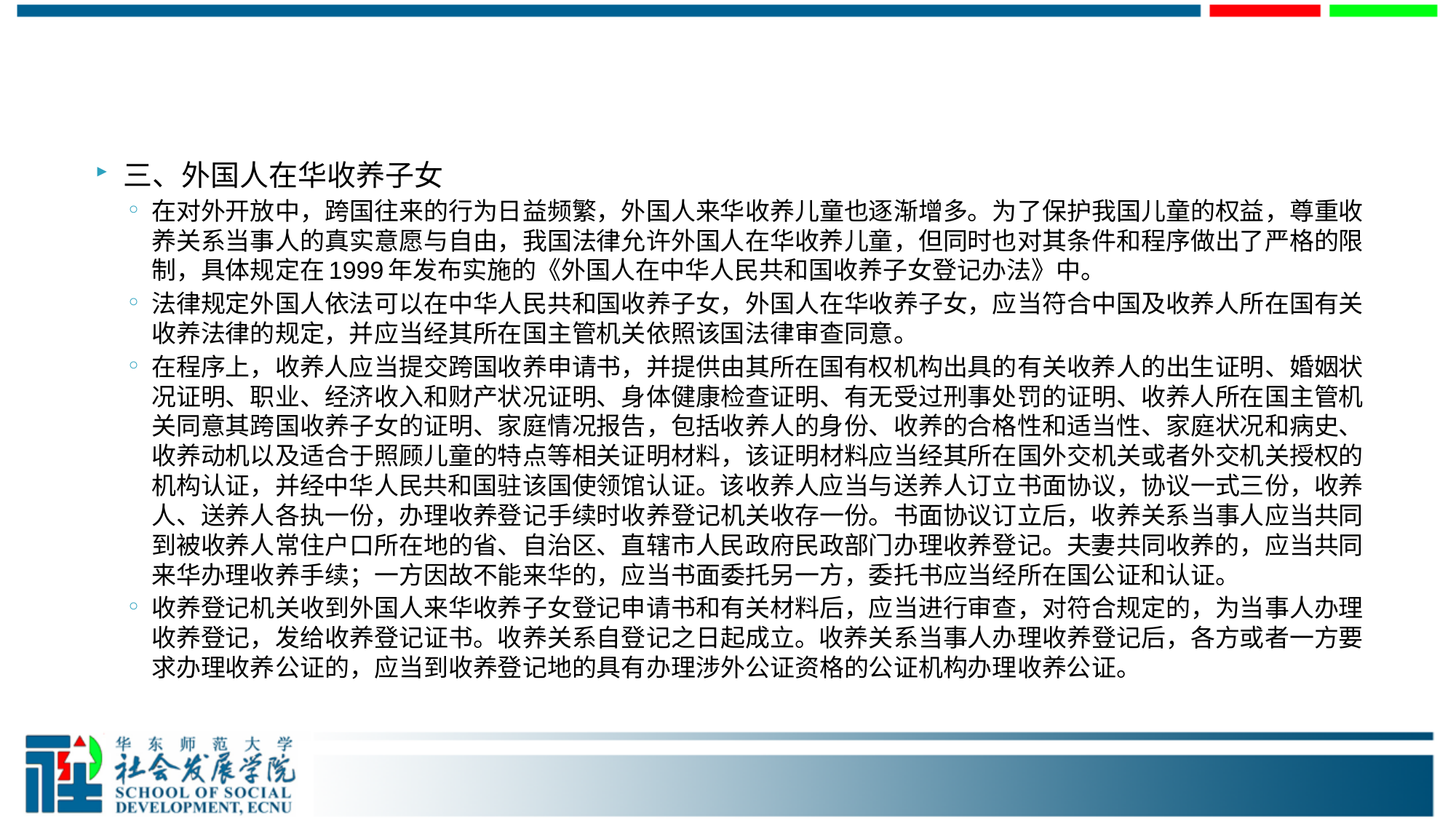

#
三、外国人在华收养子女
在对外开放中，跨国往来的行为日益频繁，外国人来华收养儿童也逐渐增多。为了保护我国儿童的权益，尊重收养关系当事人的真实意愿与自由，我国法律允许外国人在华收养儿童，但同时也对其条件和程序做出了严格的限制，具体规定在1999年发布实施的《外国人在中华人民共和国收养子女登记办法》中。
法律规定外国人依法可以在中华人民共和国收养子女，外国人在华收养子女，应当符合中国及收养人所在国有关收养法律的规定，并应当经其所在国主管机关依照该国法律审查同意。
在程序上，收养人应当提交跨国收养申请书，并提供由其所在国有权机构出具的有关收养人的出生证明、婚姻状况证明、职业、经济收入和财产状况证明、身体健康检查证明、有无受过刑事处罚的证明、收养人所在国主管机关同意其跨国收养子女的证明、家庭情况报告，包括收养人的身份、收养的合格性和适当性、家庭状况和病史、收养动机以及适合于照顾儿童的特点等相关证明材料，该证明材料应当经其所在国外交机关或者外交机关授权的机构认证，并经中华人民共和国驻该国使领馆认证。该收养人应当与送养人订立书面协议，协议一式三份，收养人、送养人各执一份，办理收养登记手续时收养登记机关收存一份。书面协议订立后，收养关系当事人应当共同到被收养人常住户口所在地的省、自治区、直辖市人民政府民政部门办理收养登记。夫妻共同收养的，应当共同来华办理收养手续；一方因故不能来华的，应当书面委托另一方，委托书应当经所在国公证和认证。
收养登记机关收到外国人来华收养子女登记申请书和有关材料后，应当进行审查，对符合规定的，为当事人办理收养登记，发给收养登记证书。收养关系自登记之日起成立。收养关系当事人办理收养登记后，各方或者一方要求办理收养公证的，应当到收养登记地的具有办理涉外公证资格的公证机构办理收养公证。